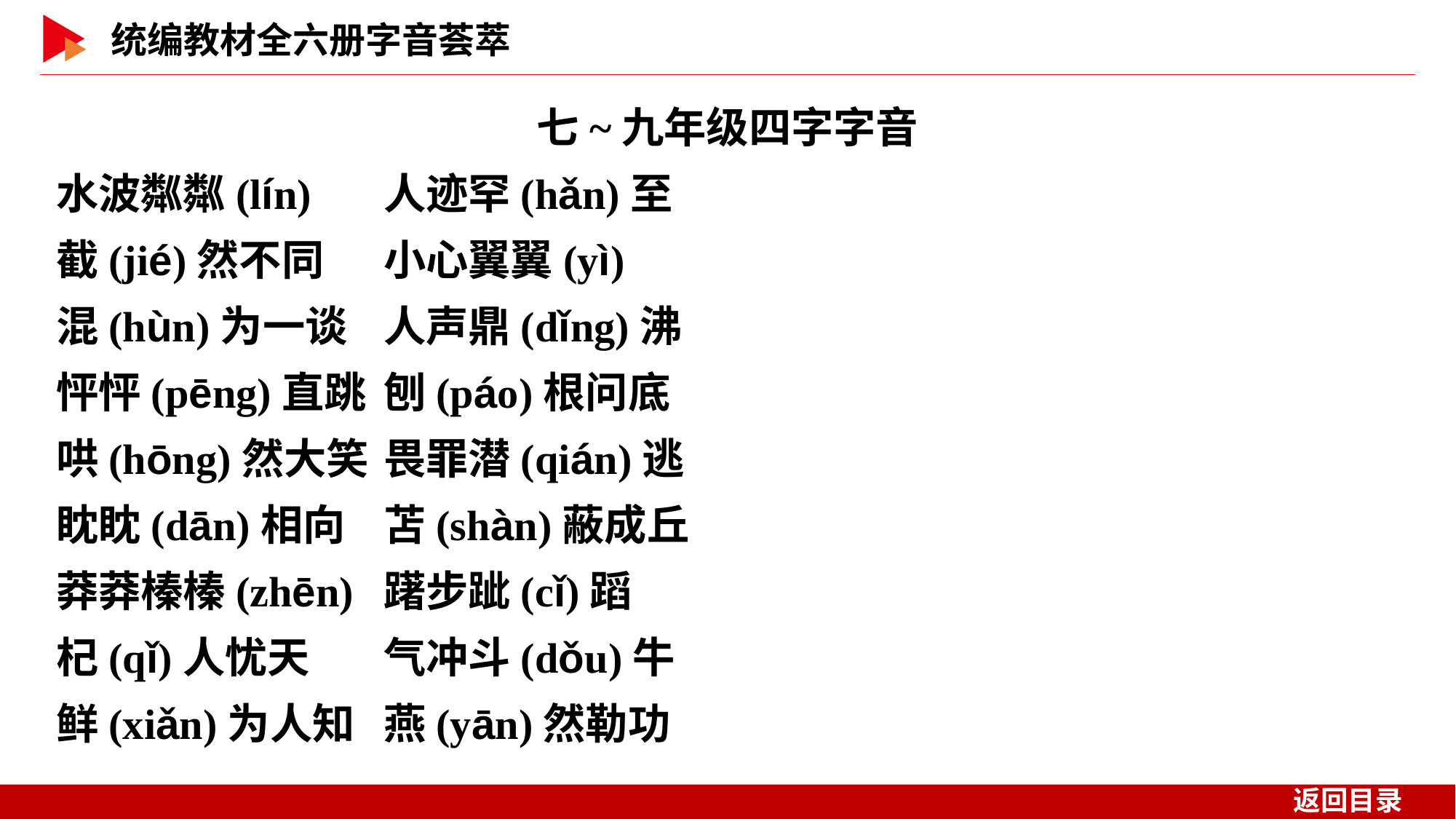

七~九年级四字字音
水波粼粼(lín)　	人迹罕(hǎn)至
截(jié)然不同	小心翼翼(yì)
混(hùn)为一谈	人声鼎(dǐng)沸
怦怦(pēng)直跳	刨(páo)根问底
哄(hōng)然大笑	畏罪潜(qián)逃
眈眈(dān)相向	苫(shàn)蔽成丘
莽莽榛榛(zhēn)	躇步跐(cǐ)蹈
杞(qǐ)人忧天	气冲斗(dǒu)牛
鲜(xiǎn)为人知	燕(yān)然勒功